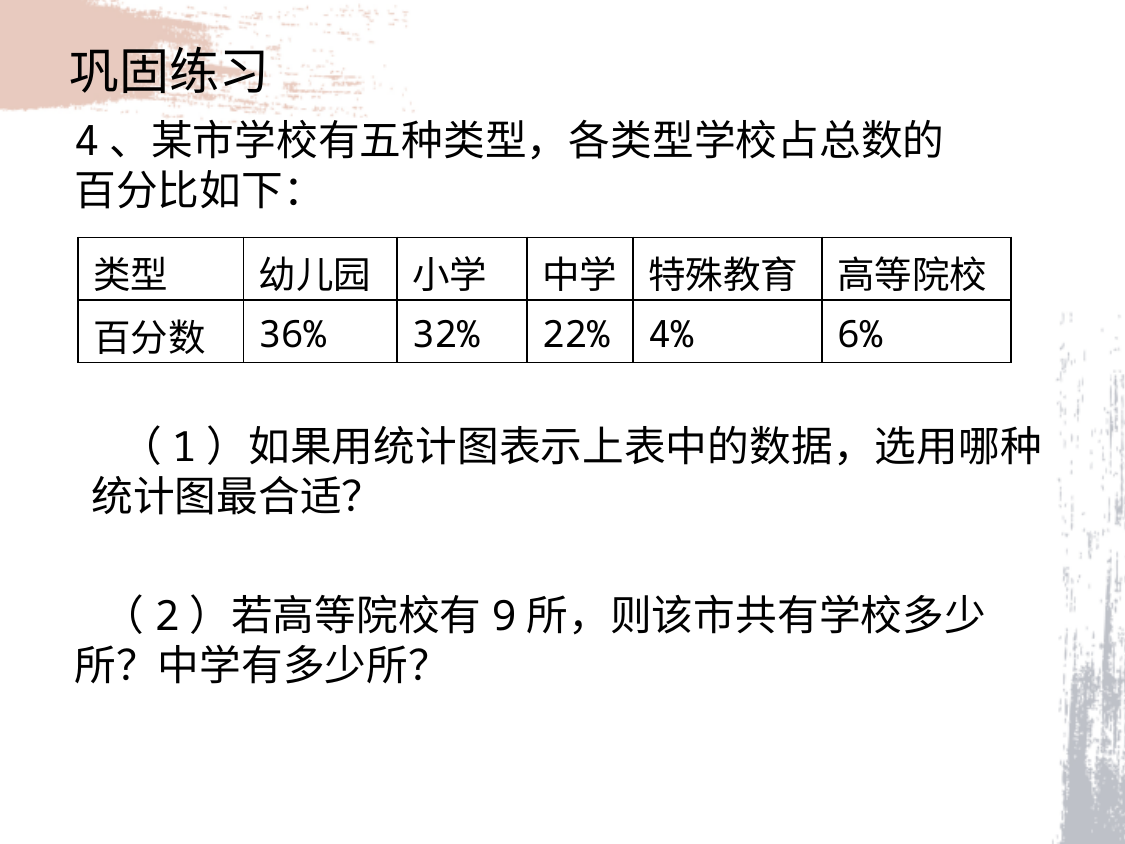

巩固练习
4、某市学校有五种类型，各类型学校占总数的百分比如下：
| 类型 | 幼儿园 | 小学 | 中学 | 特殊教育 | 高等院校 |
| --- | --- | --- | --- | --- | --- |
| 百分数 | 36% | 32% | 22% | 4% | 6% |
  （1）如果用统计图表示上表中的数据，选用哪种统计图最合适？
  （2）若高等院校有9所，则该市共有学校多少所？中学有多少所？